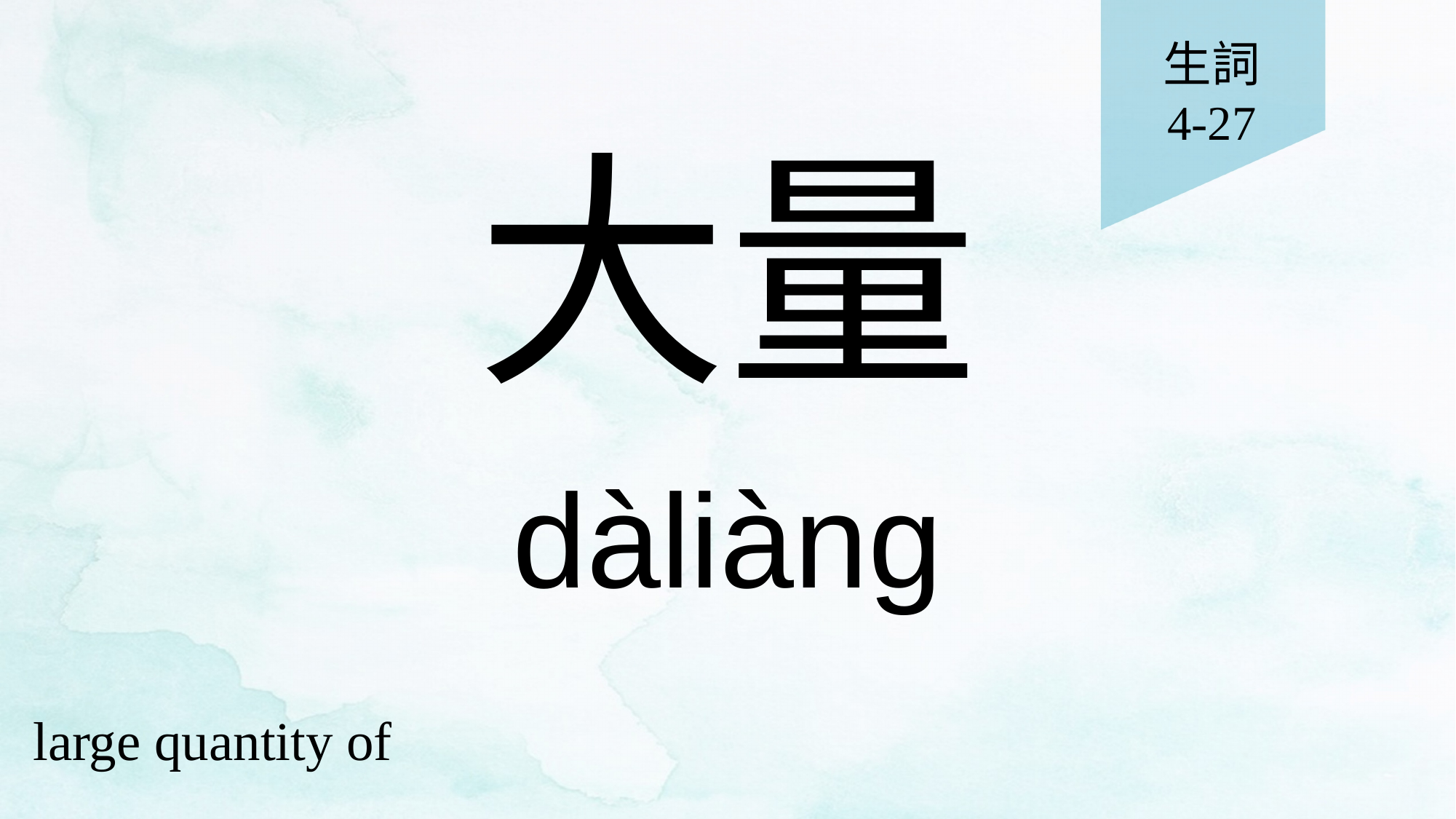

生詞
4-27
# 大量
dàliàng
large quantity of